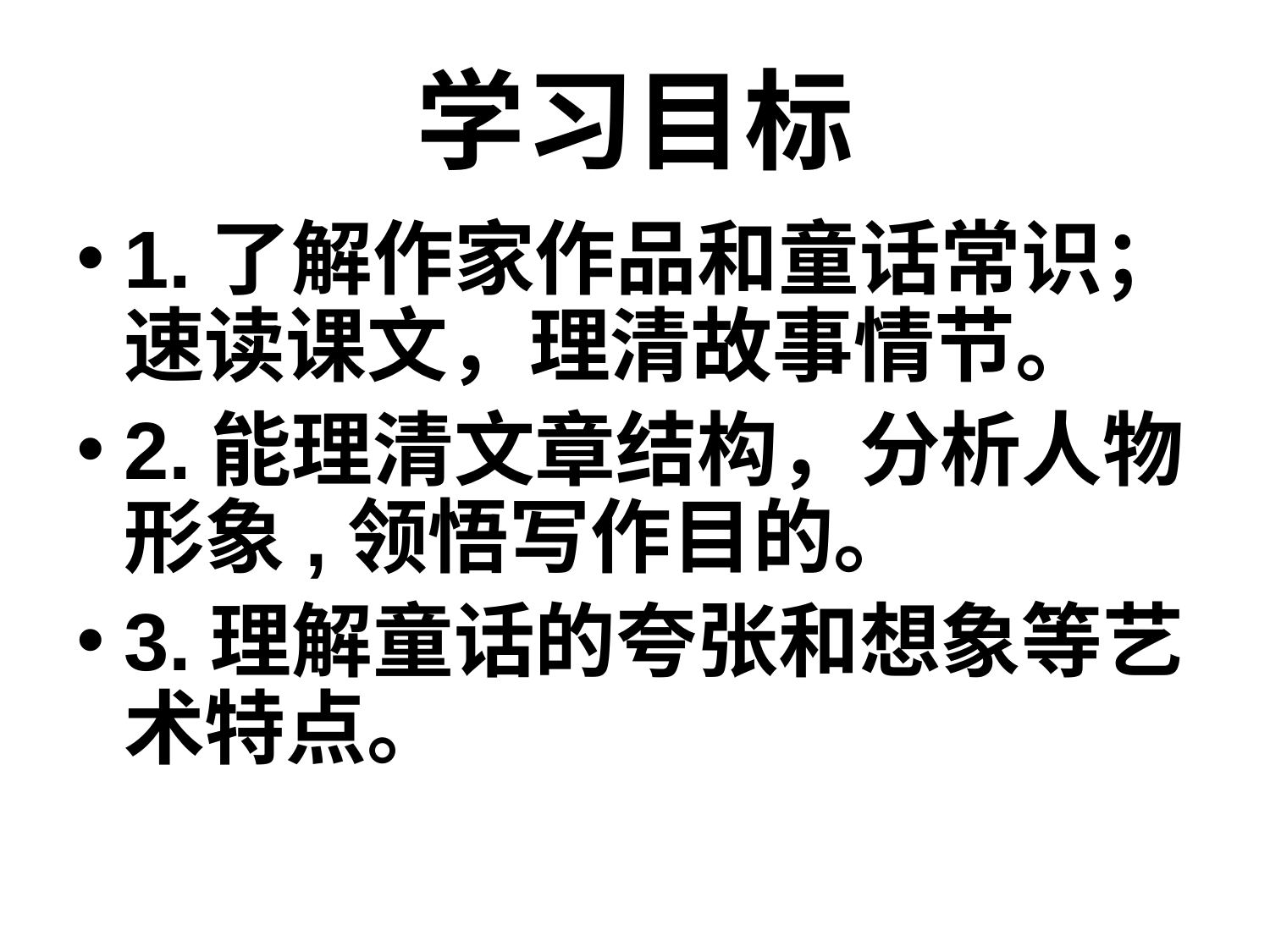

# 学习目标
1.了解作家作品和童话常识；速读课文，理清故事情节。
2.能理清文章结构，分析人物形象,领悟写作目的。
3.理解童话的夸张和想象等艺术特点。